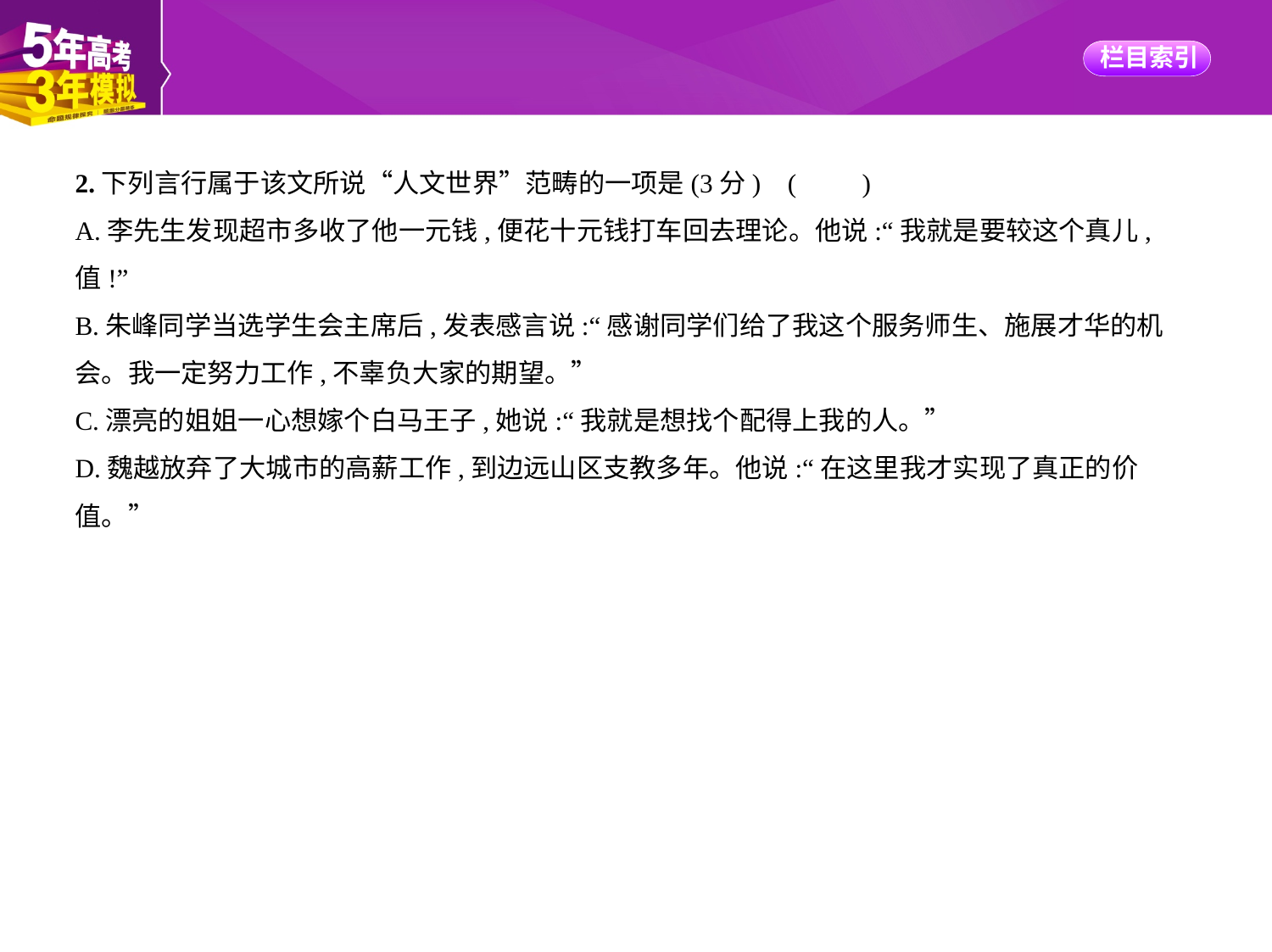

2.下列言行属于该文所说“人文世界”范畴的一项是(3分) (　　)
A.李先生发现超市多收了他一元钱,便花十元钱打车回去理论。他说:“我就是要较这个真儿,
值!”
B.朱峰同学当选学生会主席后,发表感言说:“感谢同学们给了我这个服务师生、施展才华的机
会。我一定努力工作,不辜负大家的期望。”
C.漂亮的姐姐一心想嫁个白马王子,她说:“我就是想找个配得上我的人。”
D.魏越放弃了大城市的高薪工作,到边远山区支教多年。他说:“在这里我才实现了真正的价
值。”